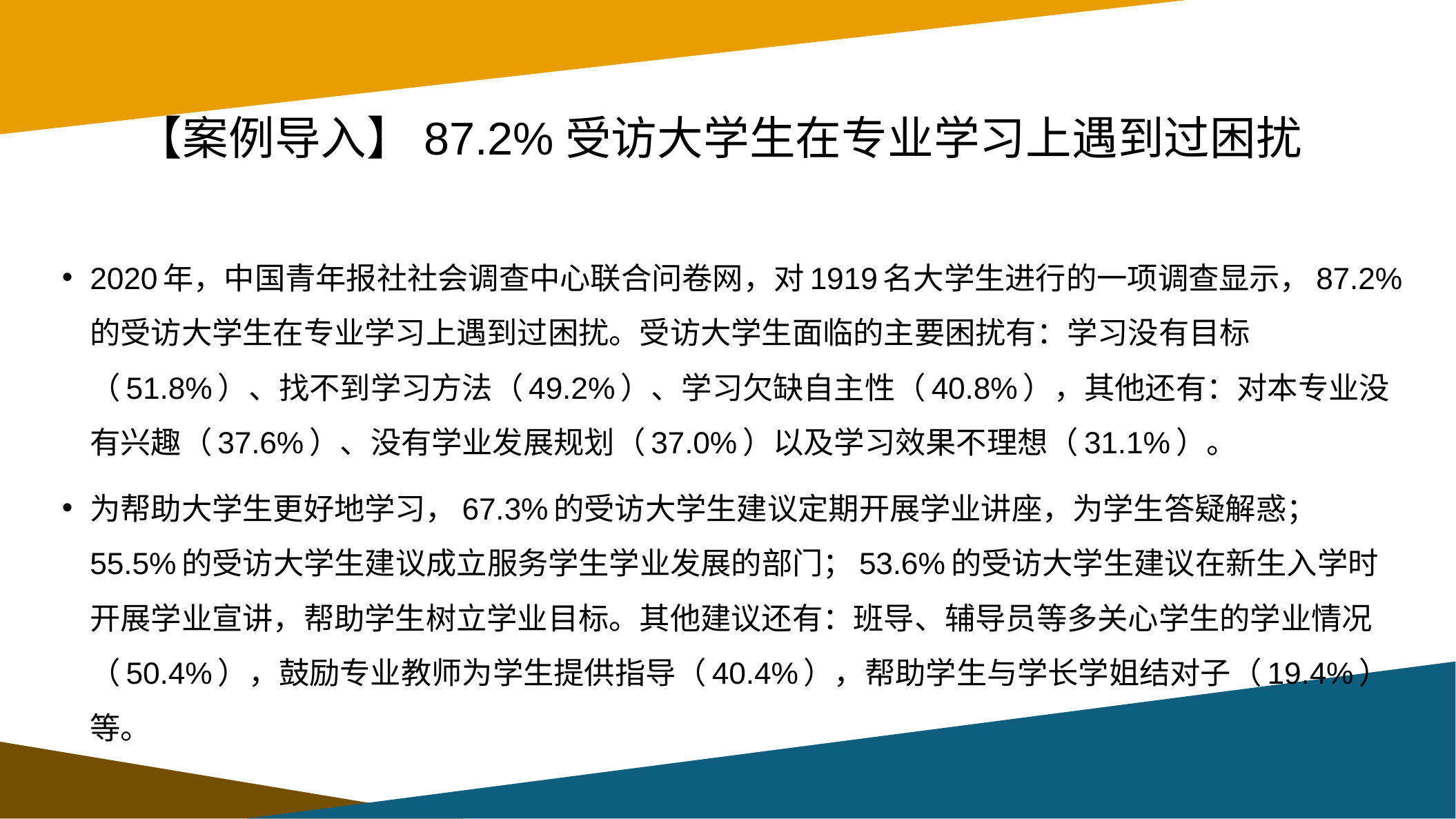

# 【案例导入】87.2%受访大学生在专业学习上遇到过困扰
2020年，中国青年报社社会调查中心联合问卷网，对1919名大学生进行的一项调查显示，87.2%的受访大学生在专业学习上遇到过困扰。受访大学生面临的主要困扰有：学习没有目标（51.8%）、找不到学习方法（49.2%）、学习欠缺自主性（40.8%），其他还有：对本专业没有兴趣（37.6%）、没有学业发展规划（37.0%）以及学习效果不理想（31.1%）。
为帮助大学生更好地学习，67.3%的受访大学生建议定期开展学业讲座，为学生答疑解惑；55.5%的受访大学生建议成立服务学生学业发展的部门；53.6%的受访大学生建议在新生入学时开展学业宣讲，帮助学生树立学业目标。其他建议还有：班导、辅导员等多关心学生的学业情况（50.4%），鼓励专业教师为学生提供指导（40.4%），帮助学生与学长学姐结对子（19.4%）等。